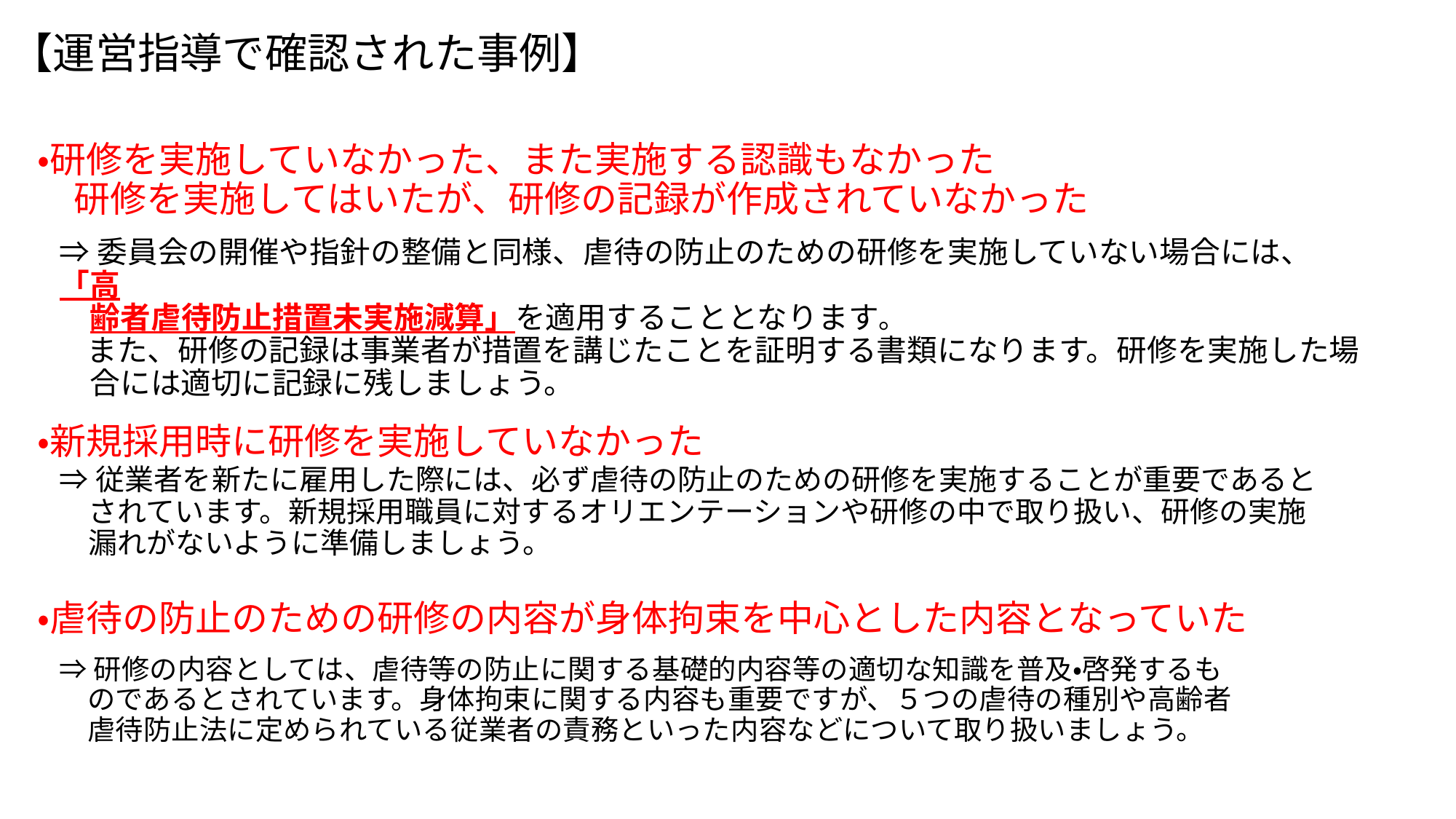

【運営指導で確認された事例】

・研修を実施していなかった、また実施する認識もなかった
　研修を実施してはいたが、研修の記録が作成されていなかった

・新規採用時に研修を実施していなかった

・虐待の防止のための研修の内容が身体拘束を中心とした内容となっていた

⇒委員会の開催や指針の整備と同様、虐待の防止のための研修を実施していない場合には、「高
　齢者虐待防止措置未実施減算」を適用することとなります。
　また、研修の記録は事業者が措置を講じたことを証明する書類になります。研修を実施した場
　合には適切に記録に残しましょう。
⇒従業者を新たに雇用した際には、必ず虐待の防止のための研修を実施することが重要であると
　されています。新規採用職員に対するオリエンテーションや研修の中で取り扱い、研修の実施
　漏れがないように準備しましょう。
⇒研修の内容としては、虐待等の防止に関する基礎的内容等の適切な知識を普及・啓発するも
　のであるとされています。身体拘束に関する内容も重要ですが、５つの虐待の種別や高齢者
　虐待防止法に定められている従業者の責務といった内容などについて取り扱いましょう。